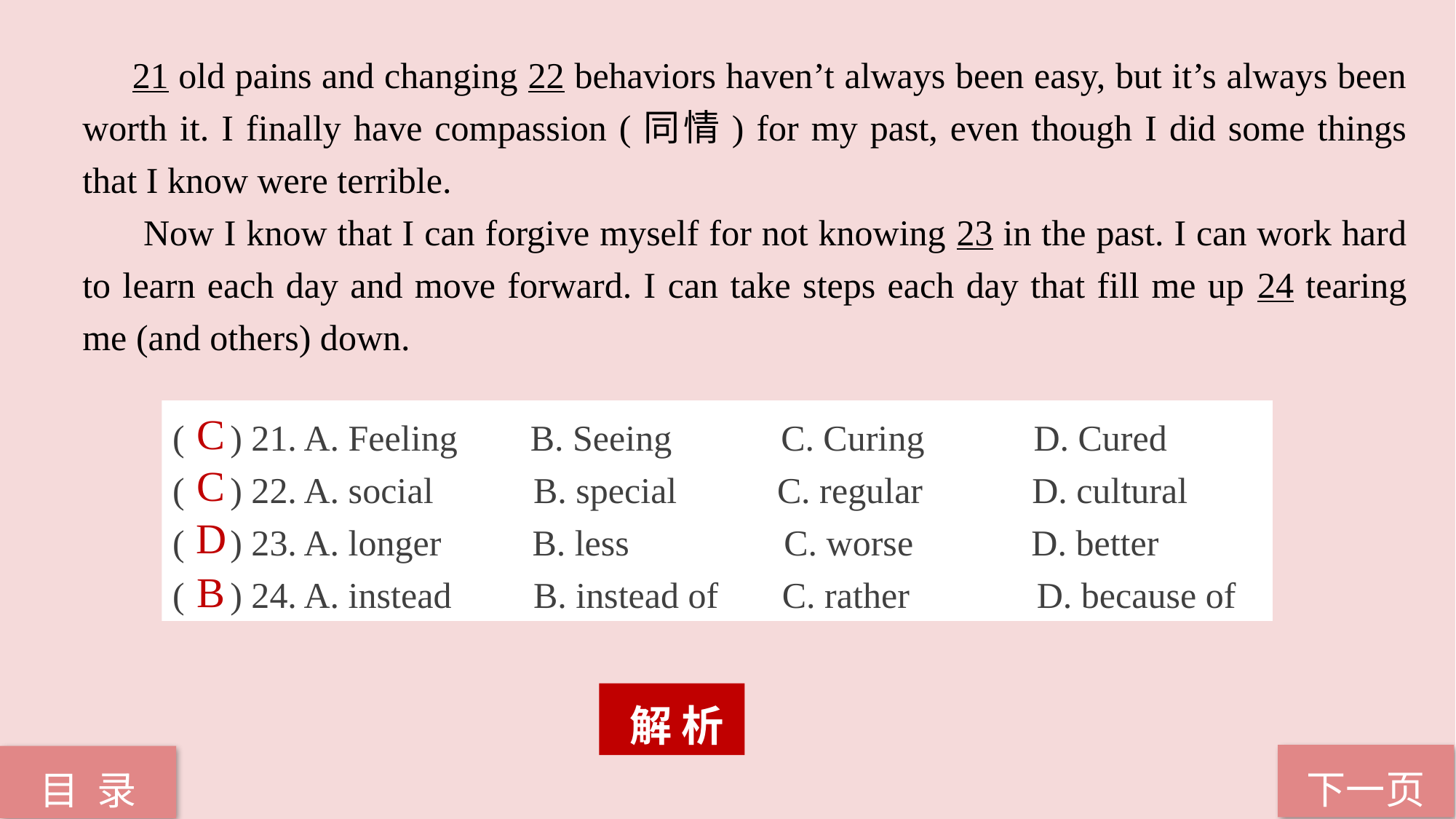

21 old pains and changing 22 behaviors haven’t always been easy, but it’s always been worth it. I finally have compassion (同情) for my past, even though I did some things that I know were terrible.
      Now I know that I can forgive myself for not knowing 23 in the past. I can work hard to learn each day and move forward. I can take steps each day that fill me up 24 tearing me (and others) down.
(     ) 21. A. Feeling        B. Seeing            C. Curing            D. Cured
(     ) 22. A. social           B. special           C. regular            D. cultural
(     ) 23. A. longer          B. less                 C. worse             D. better
(     ) 24. A. instead         B. instead of       C. rather              D. because of
C
C
D
B
 解 析